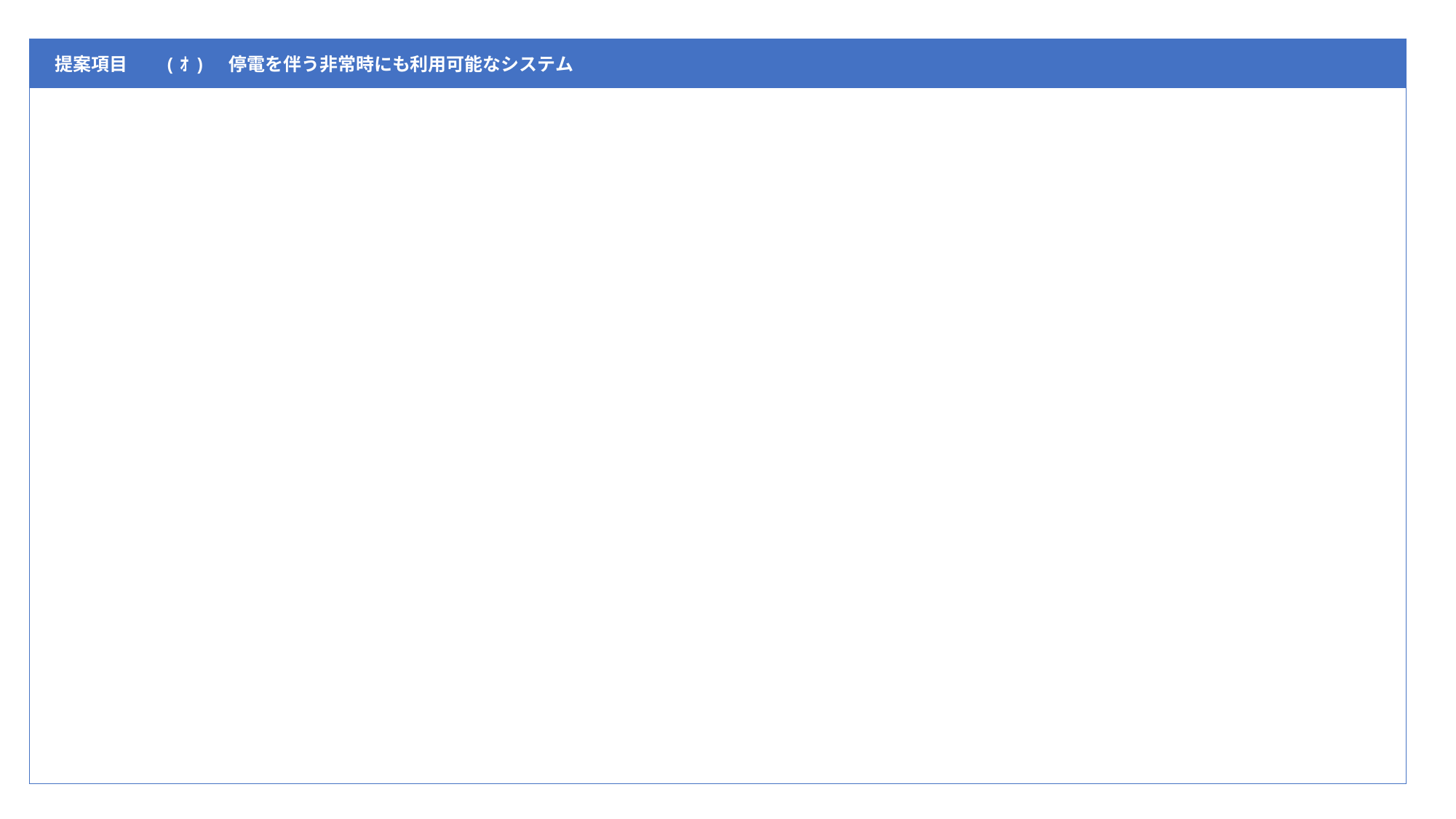

| 提案項目 | (ｵ)　停電を伴う非常時にも利用可能なシステム |
| --- | --- |
|  |  |